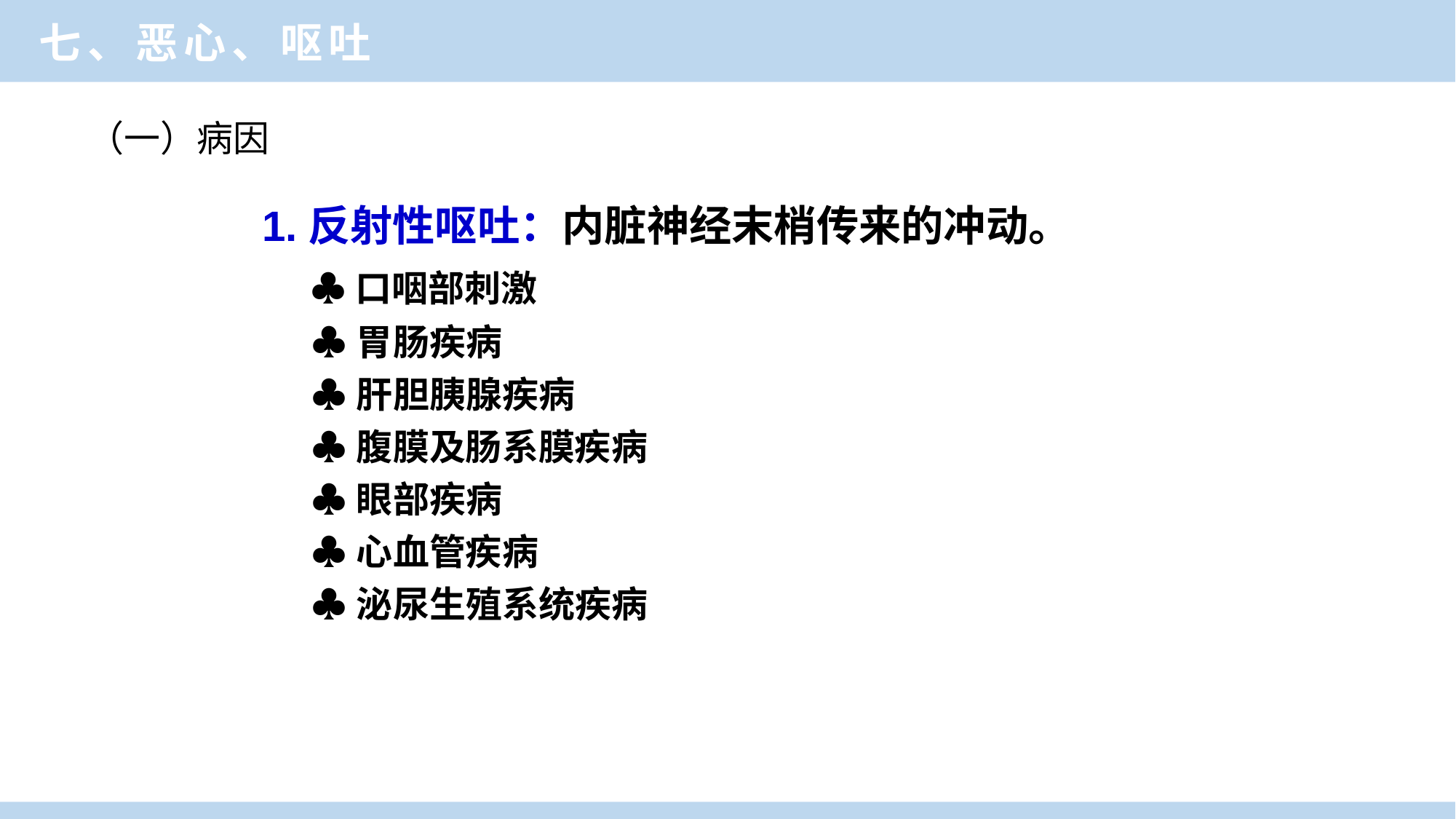

七、恶心、呕吐
（一）病因
1.反射性呕吐：内脏神经末梢传来的冲动。
     ♣口咽部刺激
      ♣胃肠疾病
      ♣肝胆胰腺疾病
      ♣腹膜及肠系膜疾病
      ♣眼部疾病
      ♣心血管疾病
      ♣泌尿生殖系统疾病